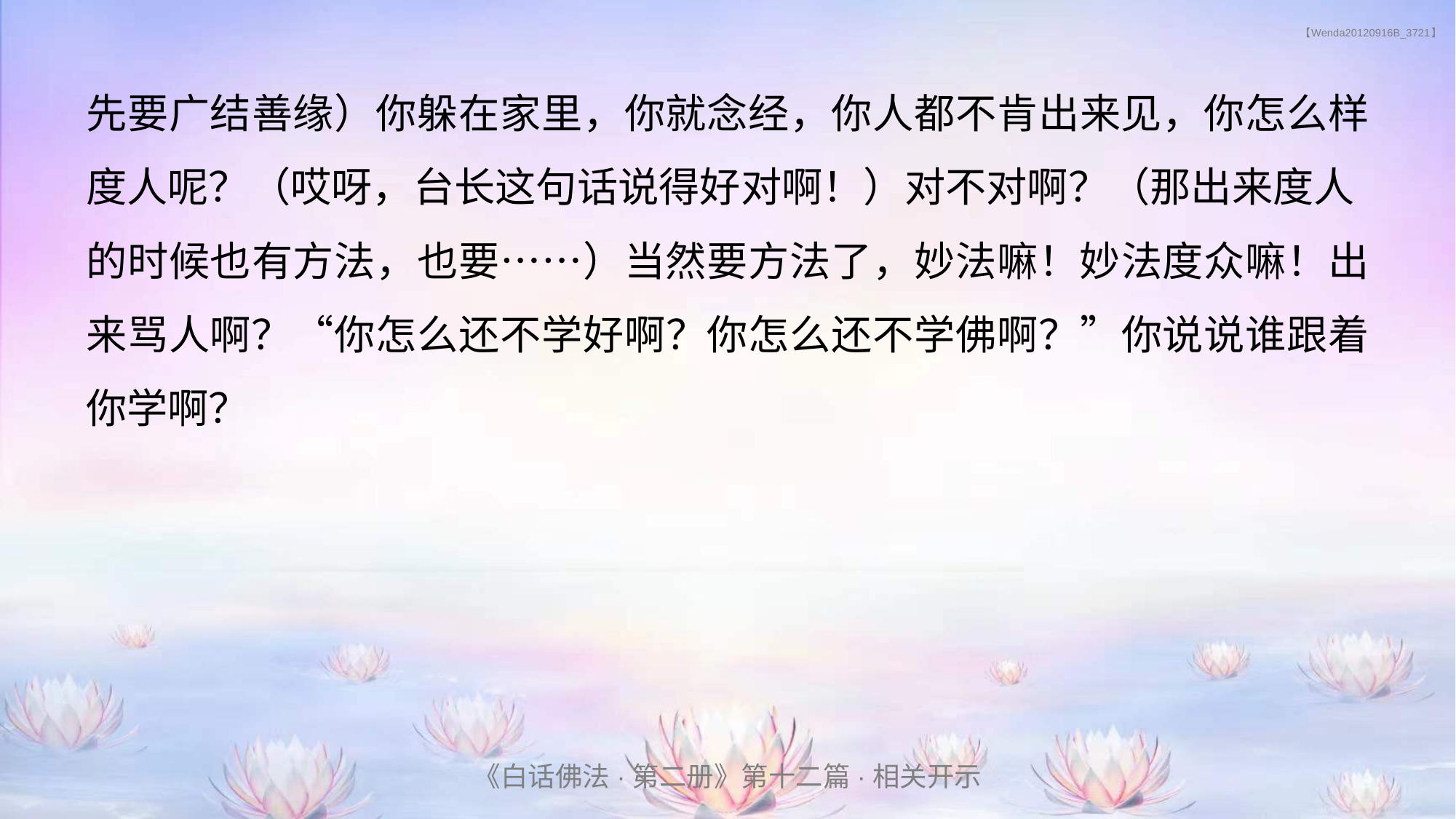

# 【Wenda20120916B_3721】
先要广结善缘）你躲在家里，你就念经，你人都不肯出来见，你怎么样度人呢？（哎呀，台长这句话说得好对啊！）对不对啊？（那出来度人
的时候也有方法，也要……）当然要方法了，妙法嘛！妙法度众嘛！出来骂人啊？“你怎么还不学好啊？你怎么还不学佛啊？”你说说谁跟着你学啊？
《白话佛法·第二册》第十二篇·相关开示